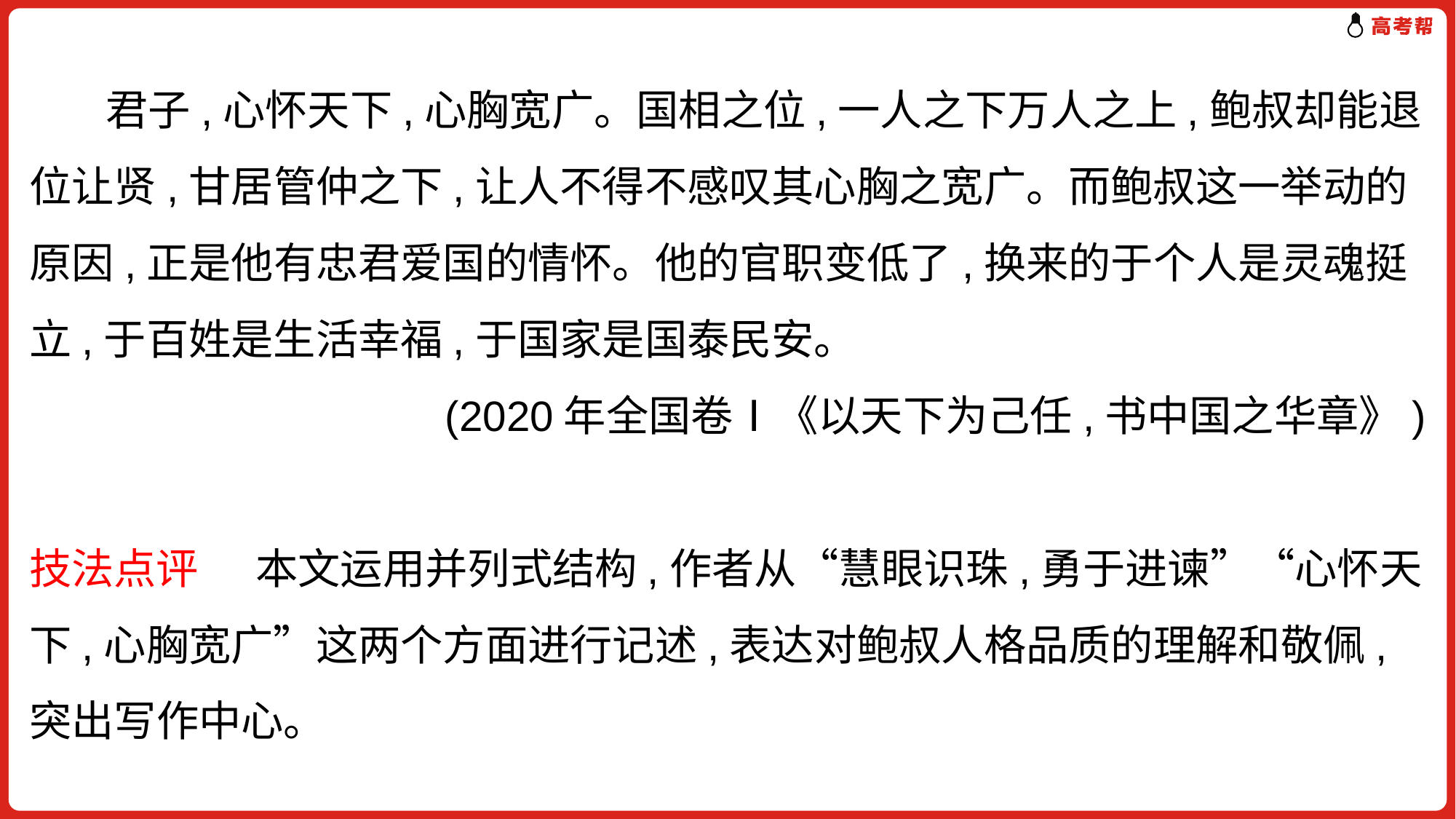

君子,心怀天下,心胸宽广。国相之位,一人之下万人之上,鲍叔却能退位让贤,甘居管仲之下,让人不得不感叹其心胸之宽广。而鲍叔这一举动的原因,正是他有忠君爱国的情怀。他的官职变低了,换来的于个人是灵魂挺立,于百姓是生活幸福,于国家是国泰民安。
(2020年全国卷Ⅰ《以天下为己任,书中国之华章》)

技法点评      本文运用并列式结构,作者从“慧眼识珠,勇于进谏”“心怀天下,心胸宽广”这两个方面进行记述,表达对鲍叔人格品质的理解和敬佩,突出写作中心。